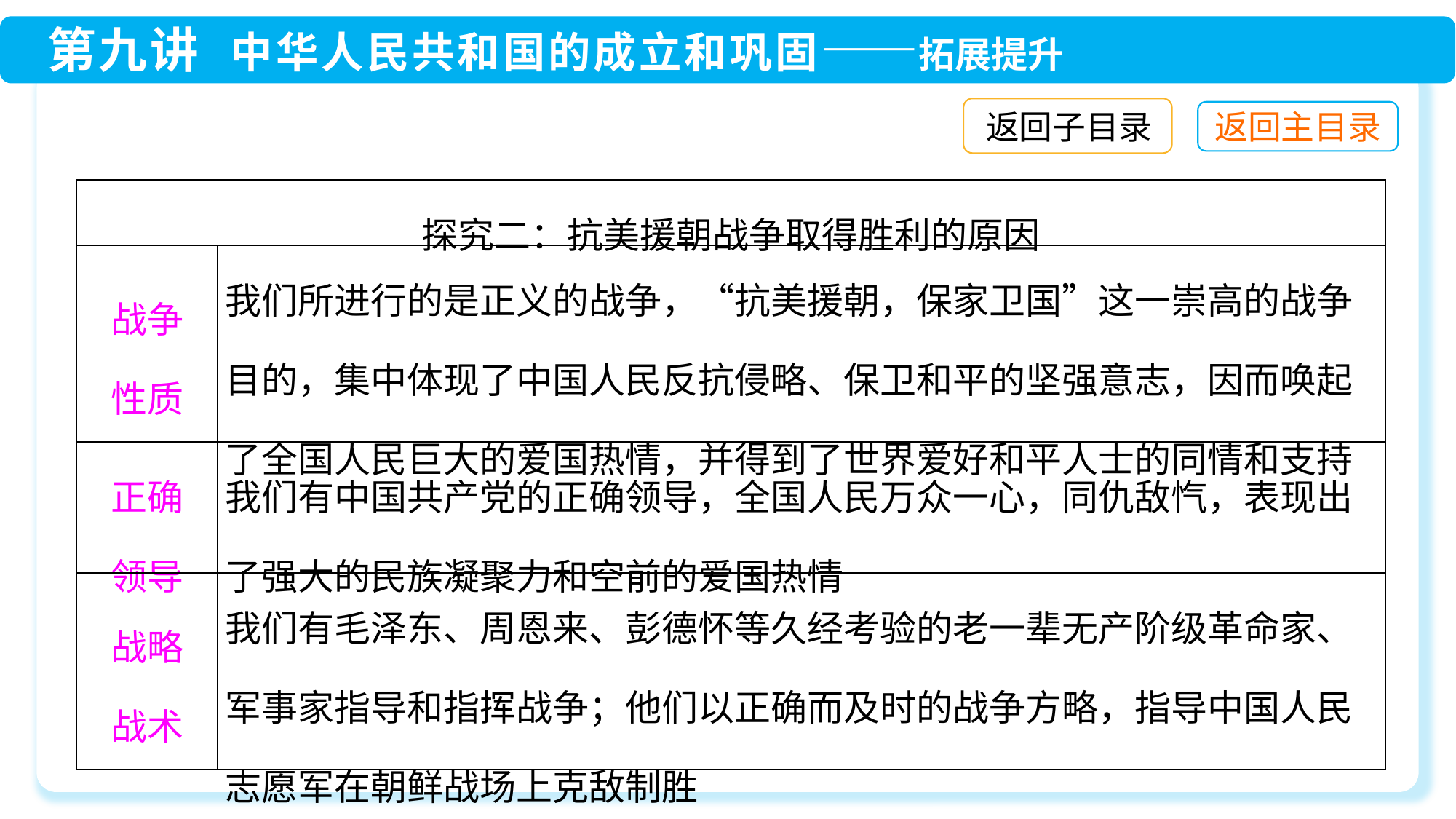

返回子目录
| 探究二：抗美援朝战争取得胜利的原因 |  |
| --- | --- |
| 战争 性质 | 我们所进行的是正义的战争，“抗美援朝，保家卫国”这一崇高的战争目的，集中体现了中国人民反抗侵略、保卫和平的坚强意志，因而唤起了全国人民巨大的爱国热情，并得到了世界爱好和平人士的同情和支持 |
| 正确 领导 | 我们有中国共产党的正确领导，全国人民万众一心，同仇敌忾，表现出了强大的民族凝聚力和空前的爱国热情 |
| 战略 战术 | 我们有毛泽东、周恩来、彭德怀等久经考验的老一辈无产阶级革命家、军事家指导和指挥战争；他们以正确而及时的战争方略，指导中国人民志愿军在朝鲜战场上克敌制胜 |